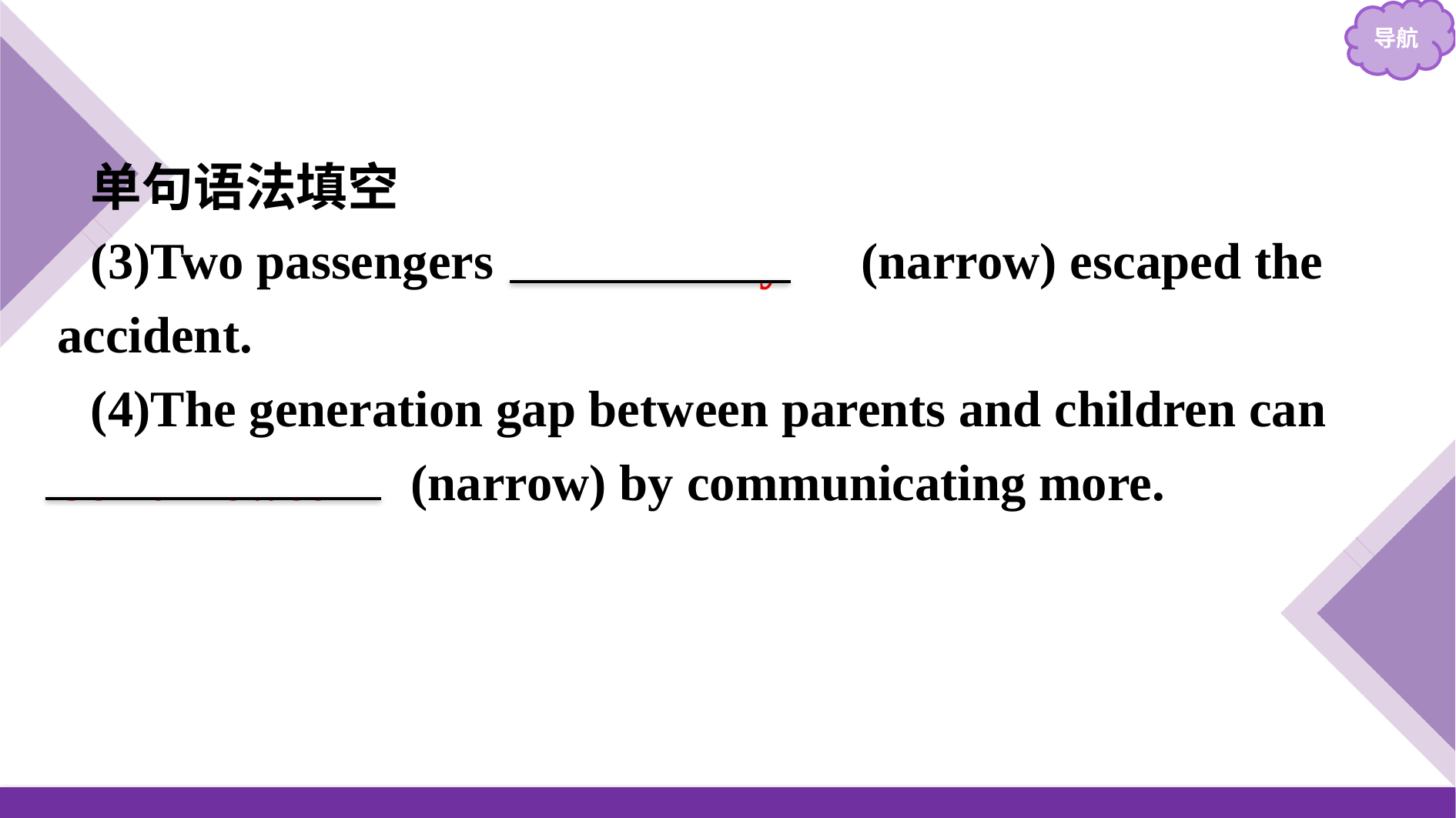

单句语法填空
(3)Two passengers 　narrowly　(narrow) escaped the accident.
(4)The generation gap between parents and children can  be narrowed　(narrow) by communicating more.